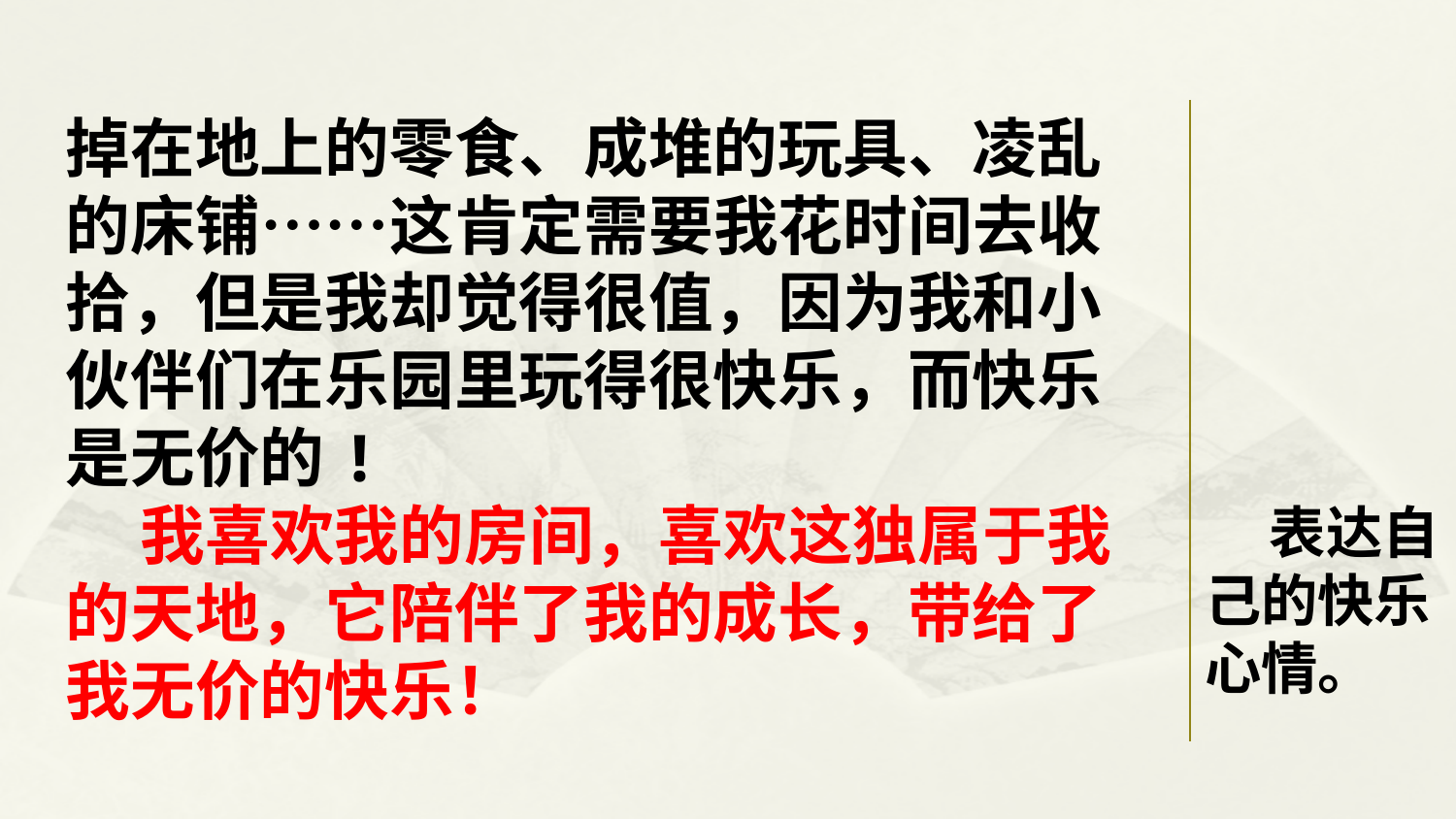

掉在地上的零食、成堆的玩具、凌乱的床铺……这肯定需要我花时间去收拾，但是我却觉得很值，因为我和小伙伴们在乐园里玩得很快乐，而快乐是无价的!
    我喜欢我的房间，喜欢这独属于我的天地，它陪伴了我的成长，带给了我无价的快乐！
    表达自己的快乐心情。